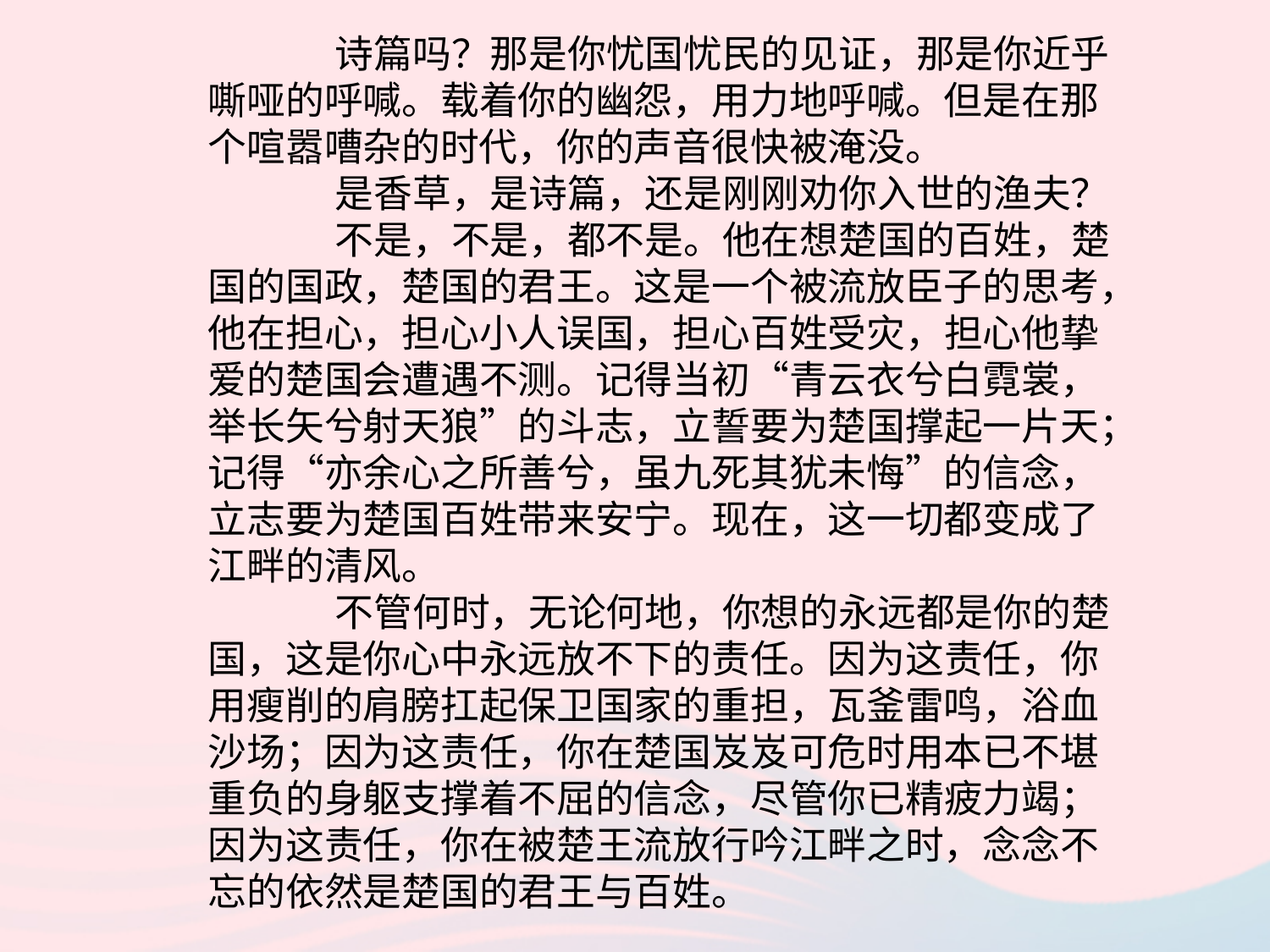

诗篇吗？那是你忧国忧民的见证，那是你近乎嘶哑的呼喊。载着你的幽怨，用力地呼喊。但是在那个喧嚣嘈杂的时代，你的声音很快被淹没。
	是香草，是诗篇，还是刚刚劝你入世的渔夫？
	不是，不是，都不是。他在想楚国的百姓，楚国的国政，楚国的君王。这是一个被流放臣子的思考，他在担心，担心小人误国，担心百姓受灾，担心他挚爱的楚国会遭遇不测。记得当初“青云衣兮白霓裳，举长矢兮射天狼”的斗志，立誓要为楚国撑起一片天；记得“亦余心之所善兮，虽九死其犹未悔”的信念，立志要为楚国百姓带来安宁。现在，这一切都变成了江畔的清风。
	不管何时，无论何地，你想的永远都是你的楚国，这是你心中永远放不下的责任。因为这责任，你用瘦削的肩膀扛起保卫国家的重担，瓦釜雷鸣，浴血沙场；因为这责任，你在楚国岌岌可危时用本已不堪重负的身躯支撑着不屈的信念，尽管你已精疲力竭；因为这责任，你在被楚王流放行吟江畔之时，念念不忘的依然是楚国的君王与百姓。